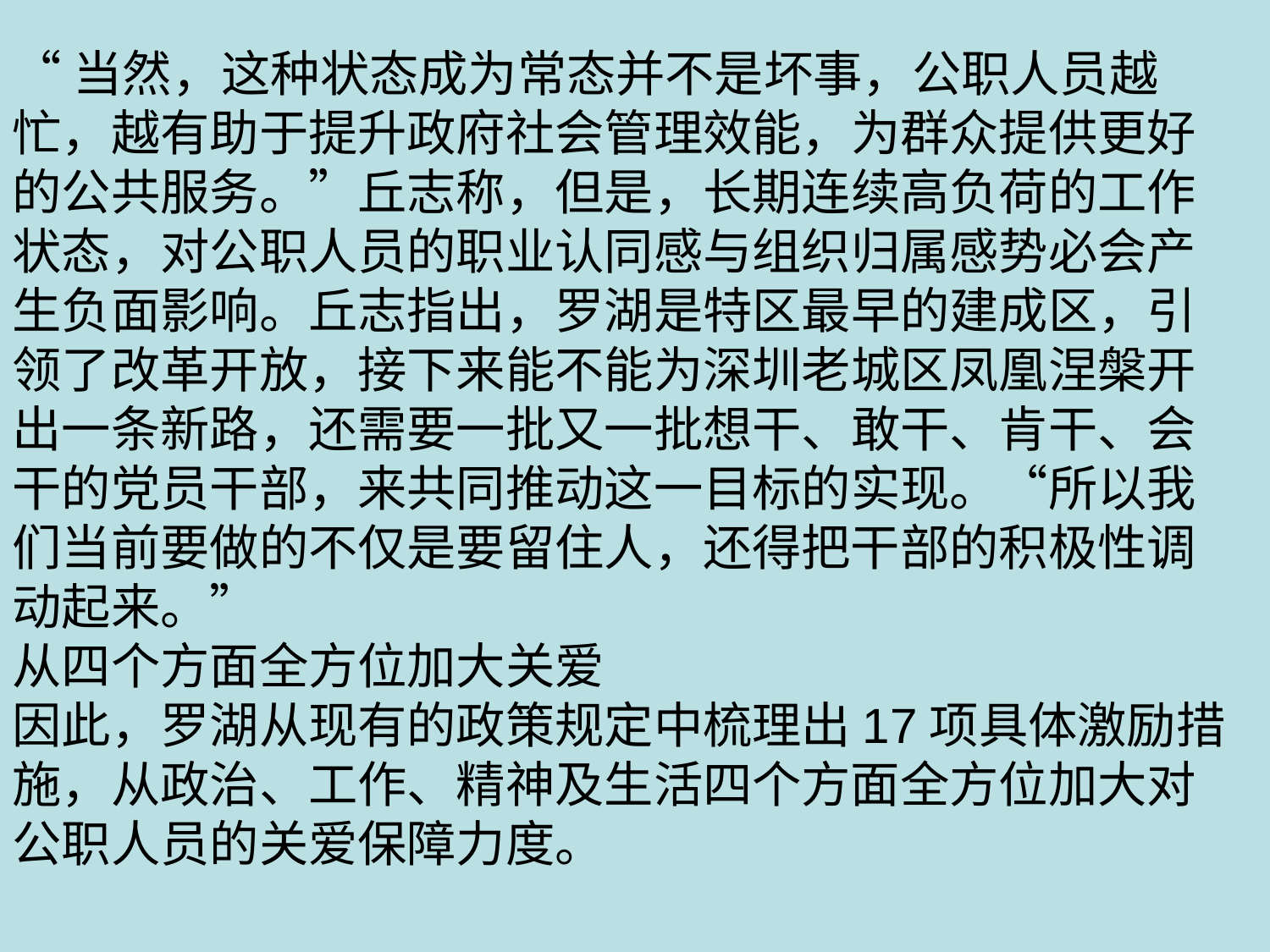

“当然，这种状态成为常态并不是坏事，公职人员越忙，越有助于提升政府社会管理效能，为群众提供更好的公共服务。”丘志称，但是，长期连续高负荷的工作状态，对公职人员的职业认同感与组织归属感势必会产生负面影响。丘志指出，罗湖是特区最早的建成区，引领了改革开放，接下来能不能为深圳老城区凤凰涅槃开出一条新路，还需要一批又一批想干、敢干、肯干、会干的党员干部，来共同推动这一目标的实现。“所以我们当前要做的不仅是要留住人，还得把干部的积极性调动起来。”从四个方面全方位加大关爱因此，罗湖从现有的政策规定中梳理出17项具体激励措施，从政治、工作、精神及生活四个方面全方位加大对公职人员的关爱保障力度。